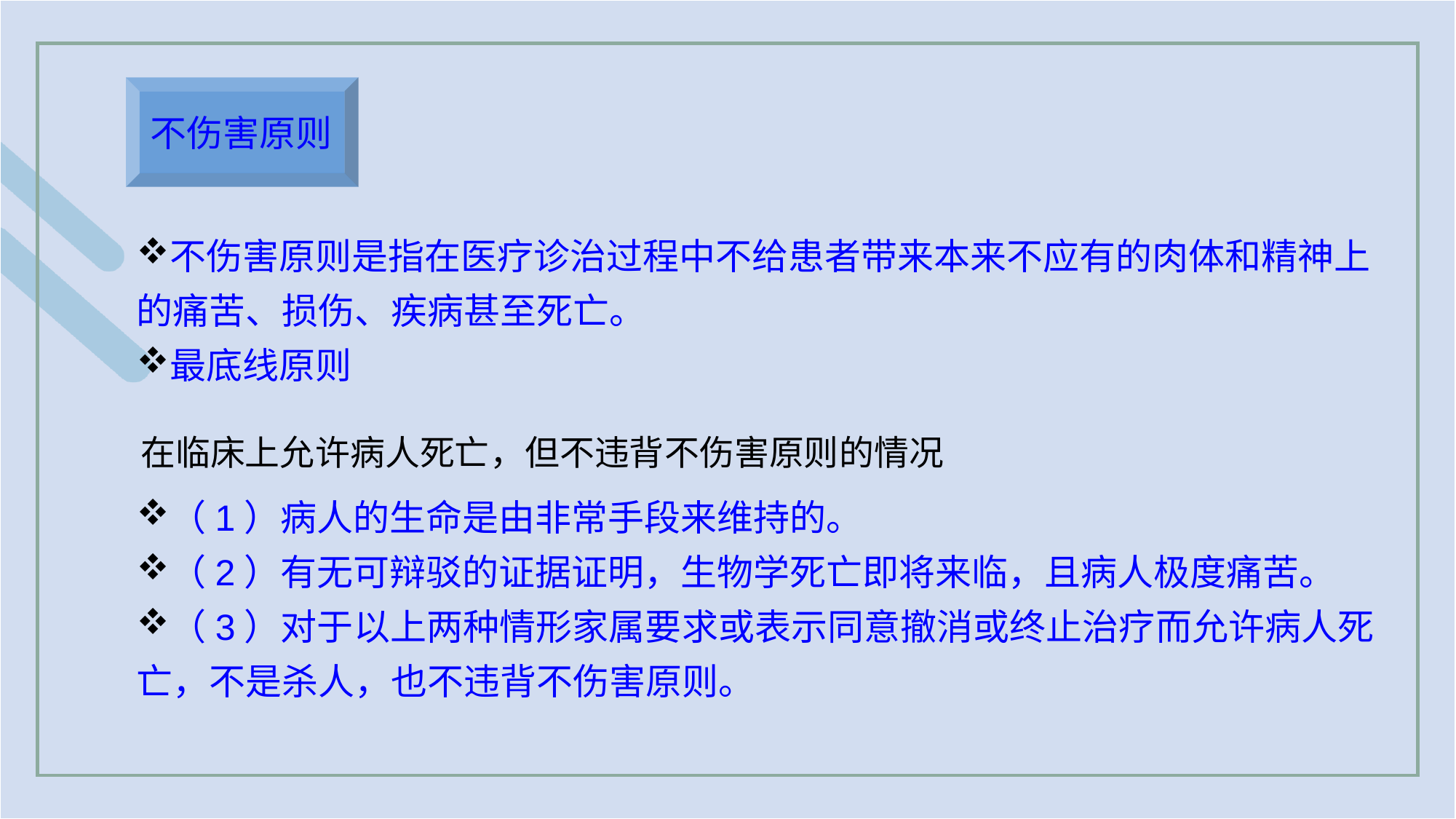

不伤害原则
不伤害原则是指在医疗诊治过程中不给患者带来本来不应有的肉体和精神上的痛苦、损伤、疾病甚至死亡。
最底线原则
在临床上允许病人死亡，但不违背不伤害原则的情况
（1）病人的生命是由非常手段来维持的。
（2）有无可辩驳的证据证明，生物学死亡即将来临，且病人极度痛苦。
（3）对于以上两种情形家属要求或表示同意撤消或终止治疗而允许病人死亡，不是杀人，也不违背不伤害原则。